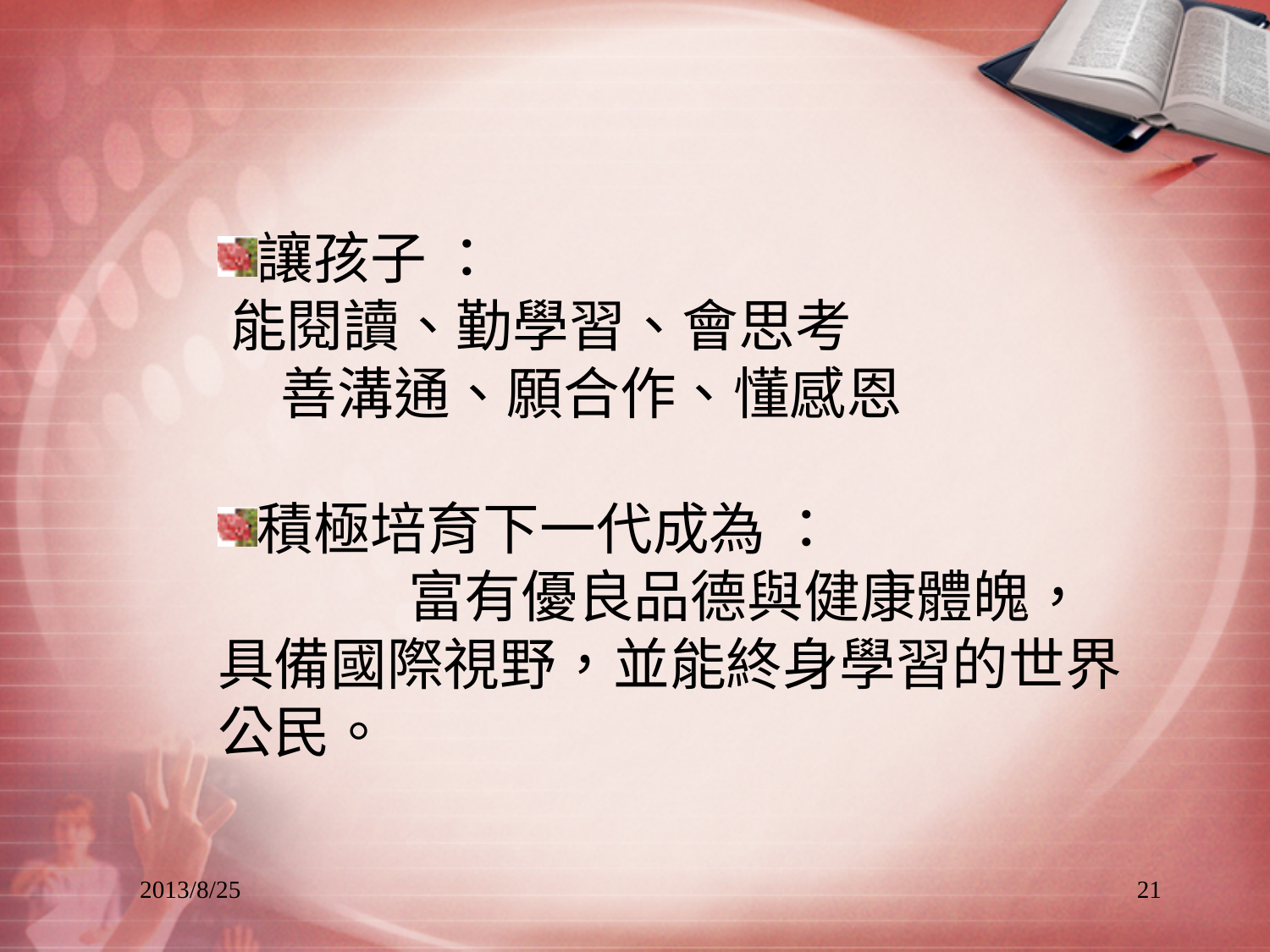

讓孩子 ：                                                   能閱讀、勤學習、會思考                           善溝通、願合作、懂感恩

積極培育下一代成為 ：                                      富有優良品德與健康體魄，具備國際視野，並能終身學習的世界公民。

2013/8/25
21